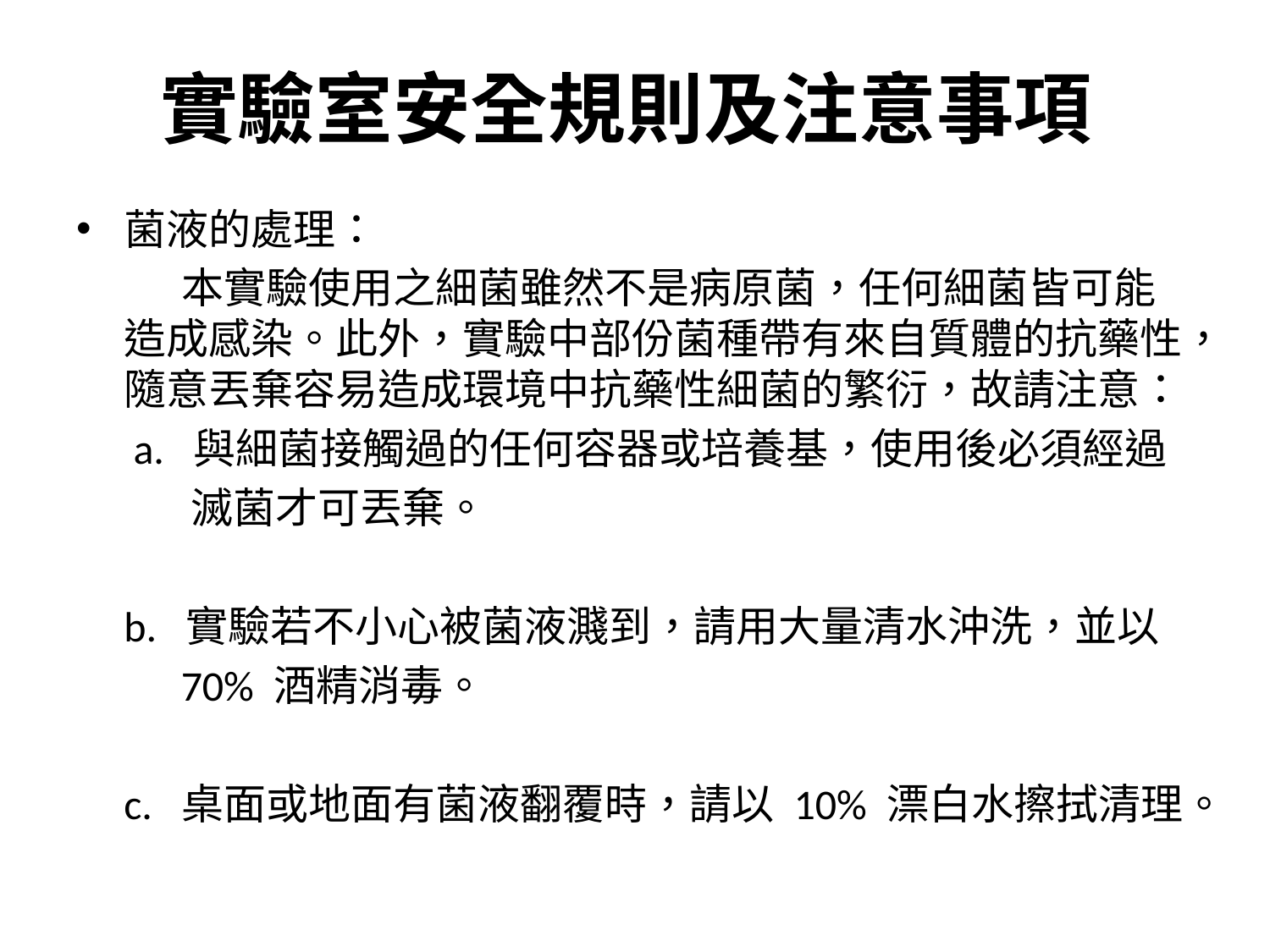

# 實驗室安全規則及注意事項
菌液的處理：
          本實驗使用之細菌雖然不是病原菌，任何細菌皆可能造成感染。此外，實驗中部份菌種帶有來自質體的抗藥性，隨意丟棄容易造成環境中抗藥性細菌的繁衍，故請注意：
      a.  與細菌接觸過的任何容器或培養基，使用後必須經過
           滅菌才可丟棄。

     b.  實驗若不小心被菌液濺到，請用大量清水沖洗，並以
           70% 酒精消毒。

     c.  桌面或地面有菌液翻覆時，請以 10% 漂白水擦拭清理。